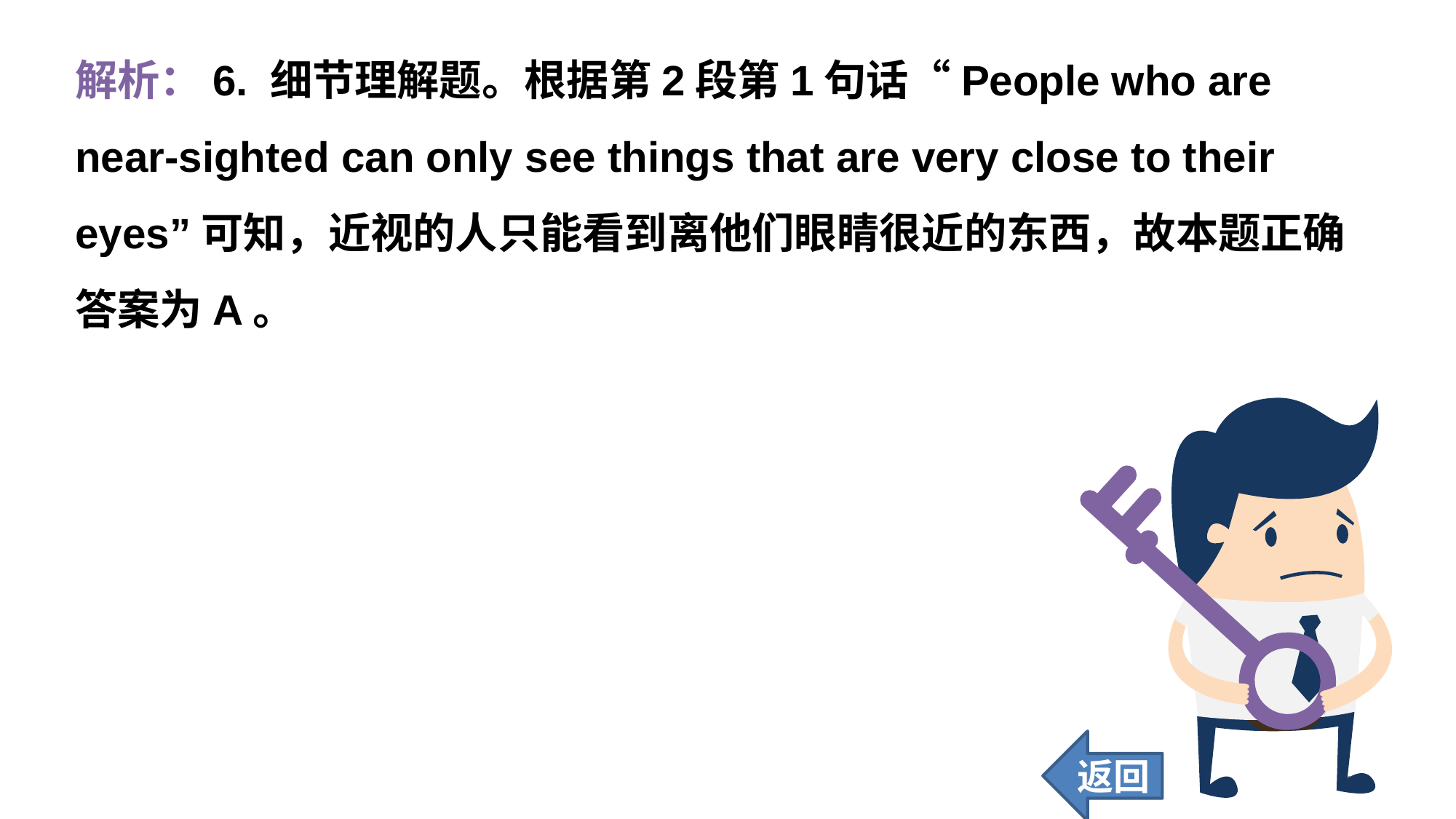

解析：6. 细节理解题。根据第2段第1句话“People who are near-sighted can only see things that are very close to their eyes”可知，近视的人只能看到离他们眼睛很近的东西，故本题正确答案为A。

返回
149